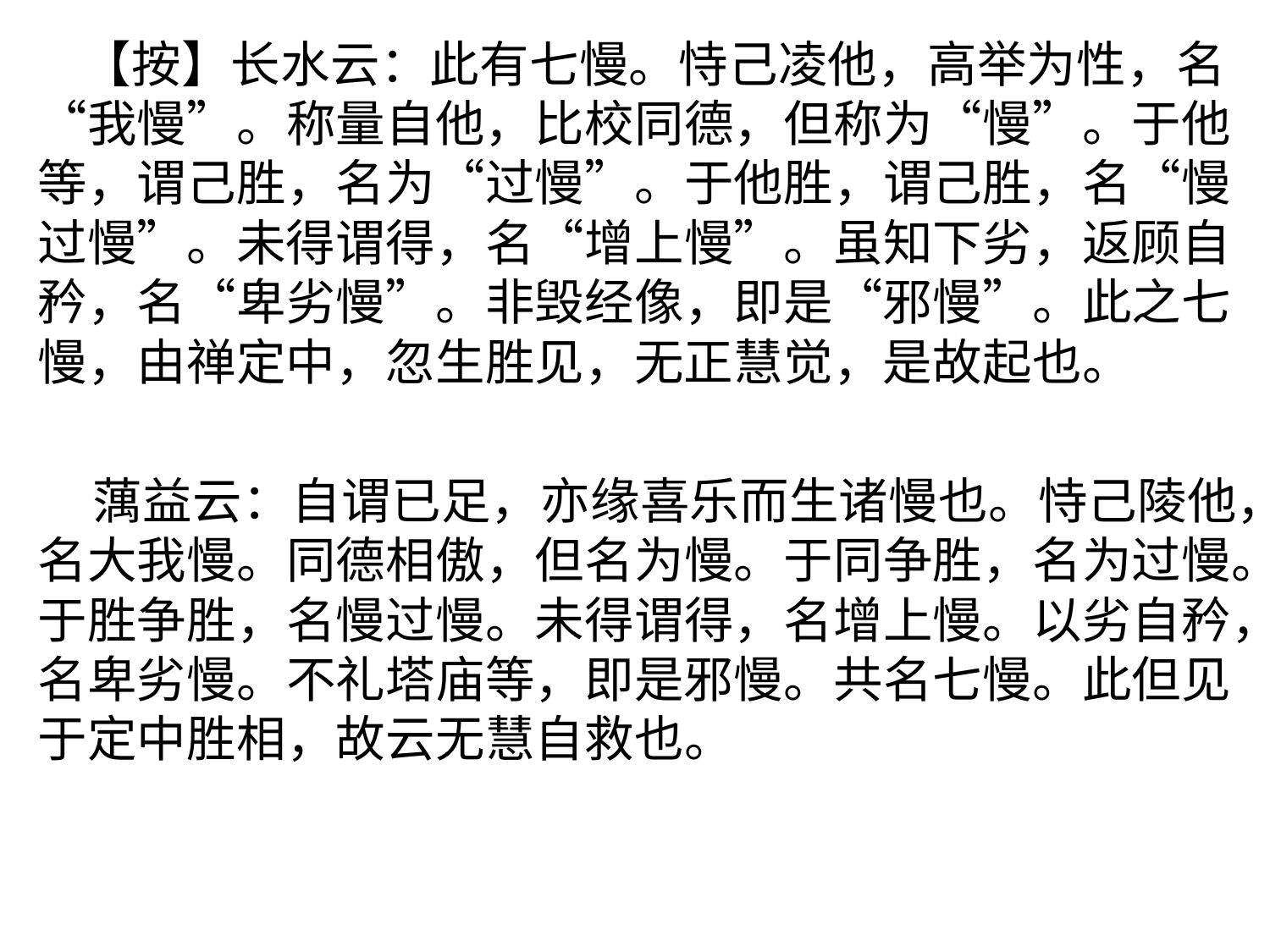

【按】长水云：此有七慢。恃己凌他，高举为性，名“我慢”。称量自他，比校同德，但称为“慢”。于他等，谓己胜，名为“过慢”。于他胜，谓己胜，名“慢过慢”。未得谓得，名“增上慢”。虽知下劣，返顾自矜，名“卑劣慢”。非毁经像，即是“邪慢”。此之七慢，由禅定中，忽生胜见，无正慧觉，是故起也。

    蕅益云：自谓已足，亦缘喜乐而生诸慢也。恃己陵他，名大我慢。同德相傲，但名为慢。于同争胜，名为过慢。于胜争胜，名慢过慢。未得谓得，名增上慢。以劣自矜，名卑劣慢。不礼塔庙等，即是邪慢。共名七慢。此但见于定中胜相，故云无慧自救也。